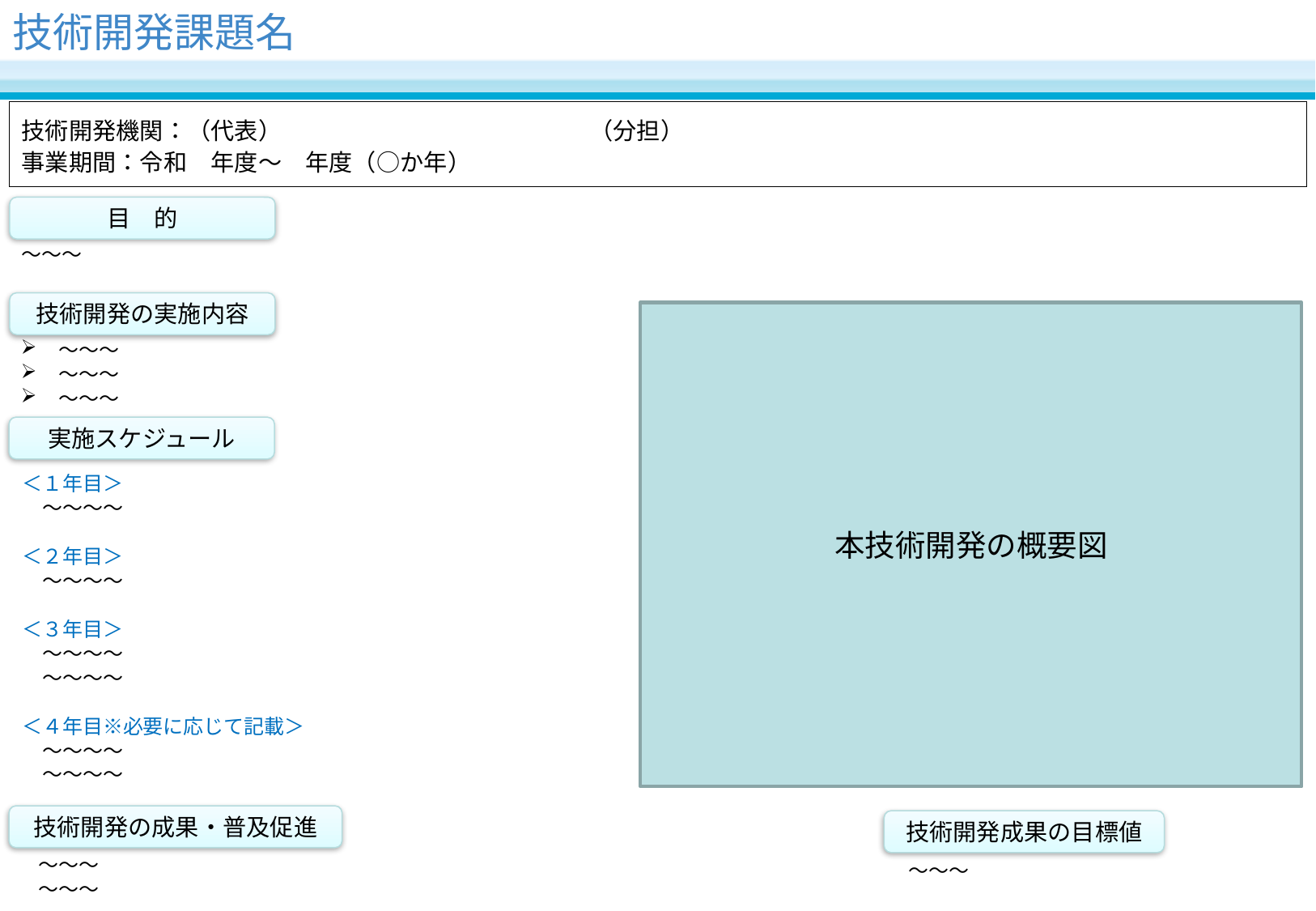

# 技術開発課題名
技術開発機関：（代表）　　　　　　　　　　　　　（分担）
事業期間：令和　年度～　年度（○か年）

目　的
～～～

技術開発の実施内容
本技術開発の概要図
～～～
～～～
～～～

実施スケジュール
＜１年目＞
　～～～～

＜２年目＞
　～～～～

＜３年目＞
　～～～～
　～～～～

＜４年目※必要に応じて記載＞
　～～～～
　～～～～

技術開発の成果・普及促進

技術開発成果の目標値
～～～
～～～
～～～